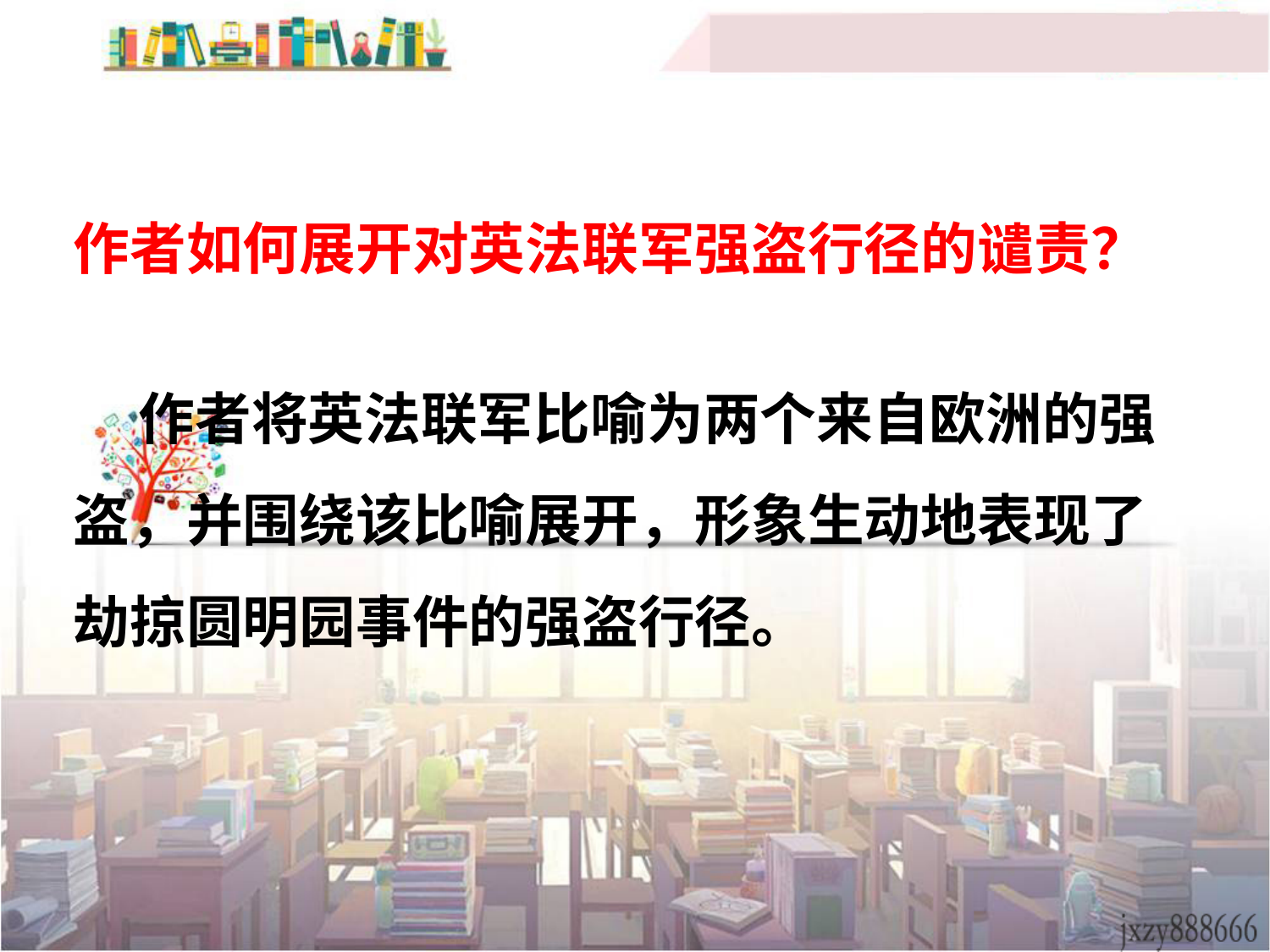

作者如何展开对英法联军强盗行径的谴责？
    作者将英法联军比喻为两个来自欧洲的强盗，并围绕该比喻展开，形象生动地表现了劫掠圆明园事件的强盗行径。